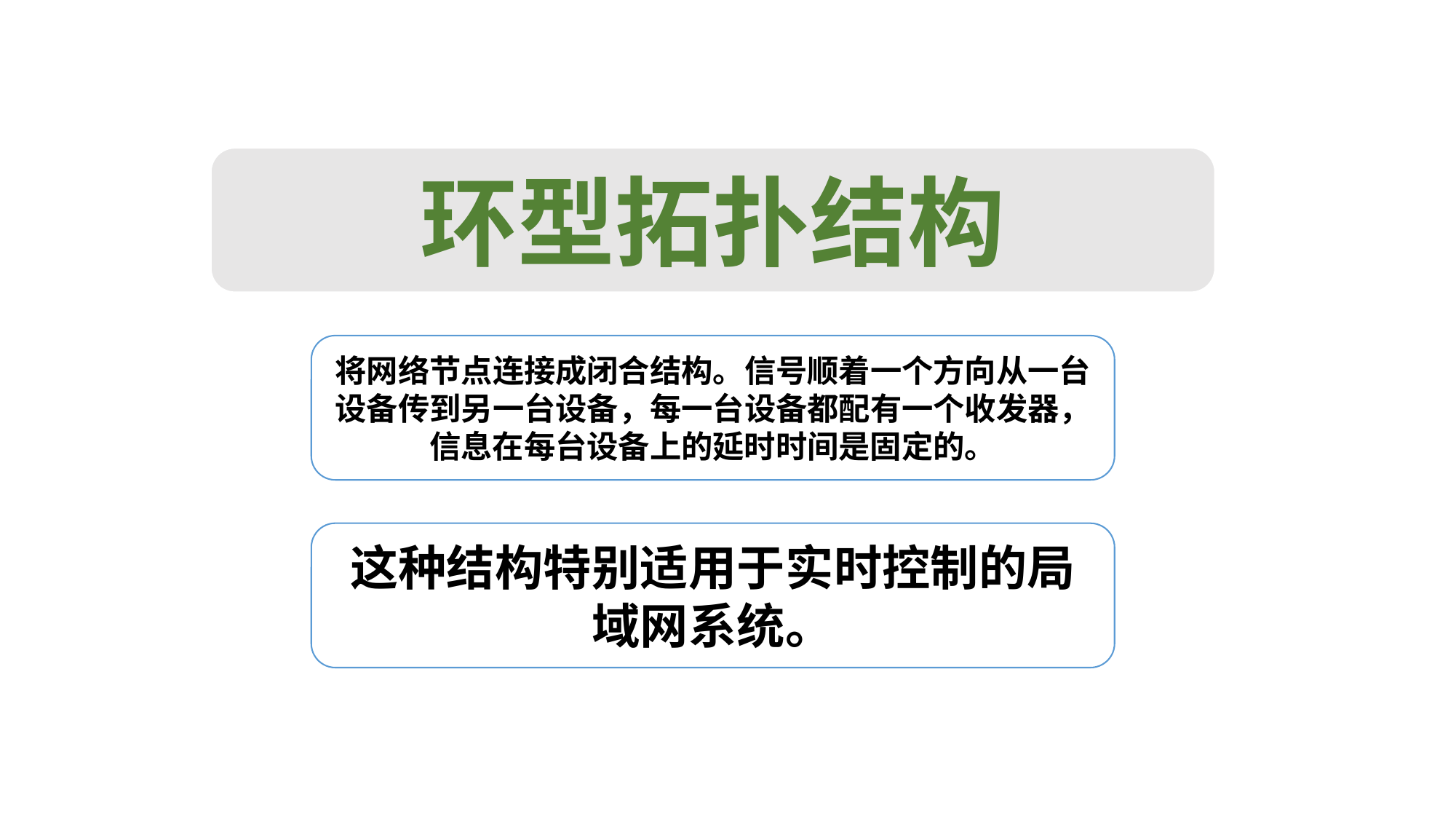

环型拓扑结构
将网络节点连接成闭合结构。信号顺着一个方向从一台设备传到另一台设备，每一台设备都配有一个收发器，信息在每台设备上的延时时间是固定的。
这种结构特别适用于实时控制的局域网系统。